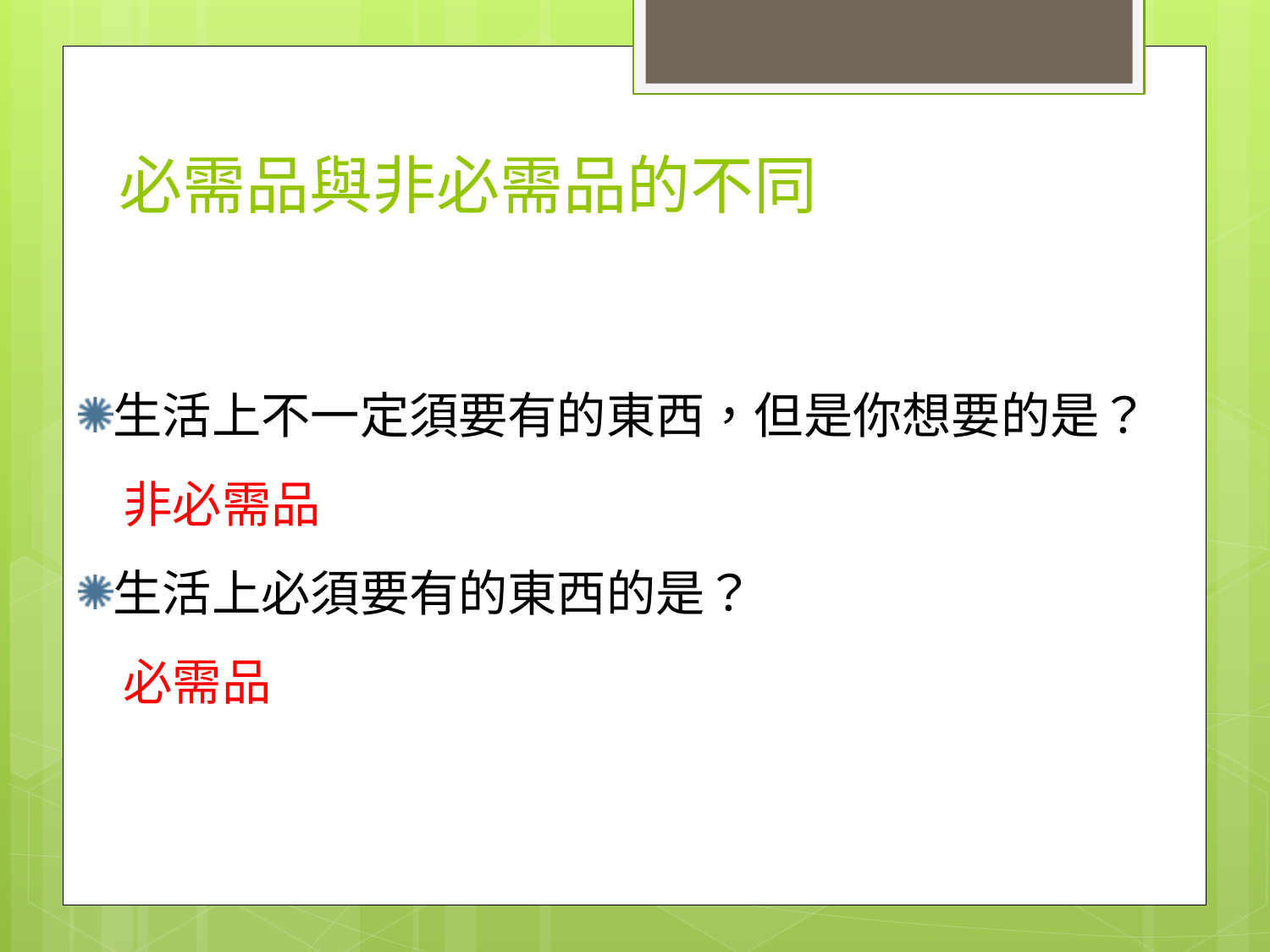

# 必需品與非必需品的不同
生活上不一定須要有的東西，但是你想要的是？
   非必需品
生活上必須要有的東西的是？
   必需品